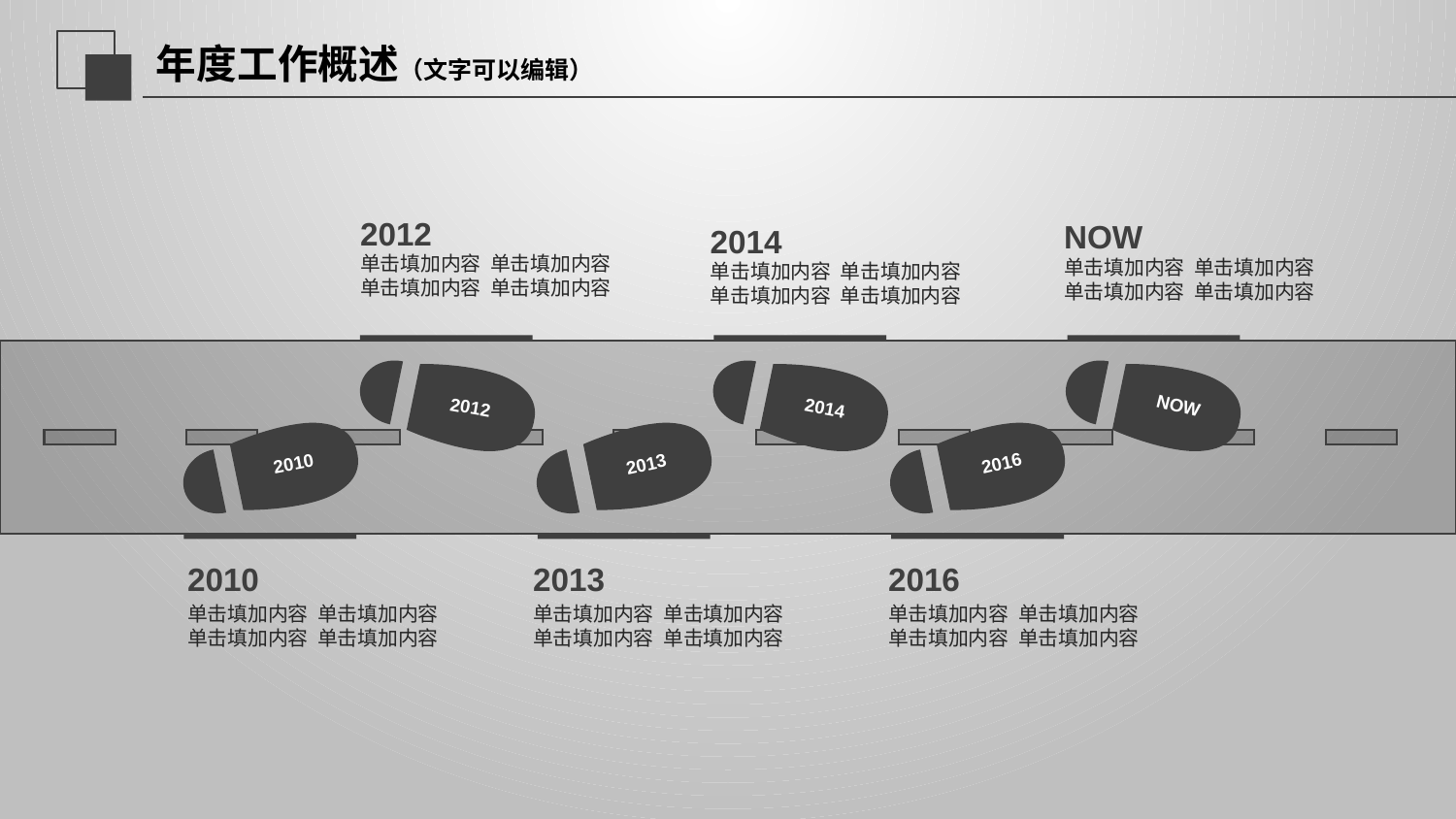

延迟符
# 年度工作概述（文字可以编辑）
2012
NOW
2014
单击填加内容  单击填加内容
单击填加内容  单击填加内容
单击填加内容  单击填加内容
单击填加内容  单击填加内容
单击填加内容  单击填加内容
单击填加内容  单击填加内容

NOW
2012
2014

2016
2010
2013

2013
2010
2016
单击填加内容  单击填加内容
单击填加内容  单击填加内容
单击填加内容  单击填加内容
单击填加内容  单击填加内容
单击填加内容  单击填加内容
单击填加内容  单击填加内容